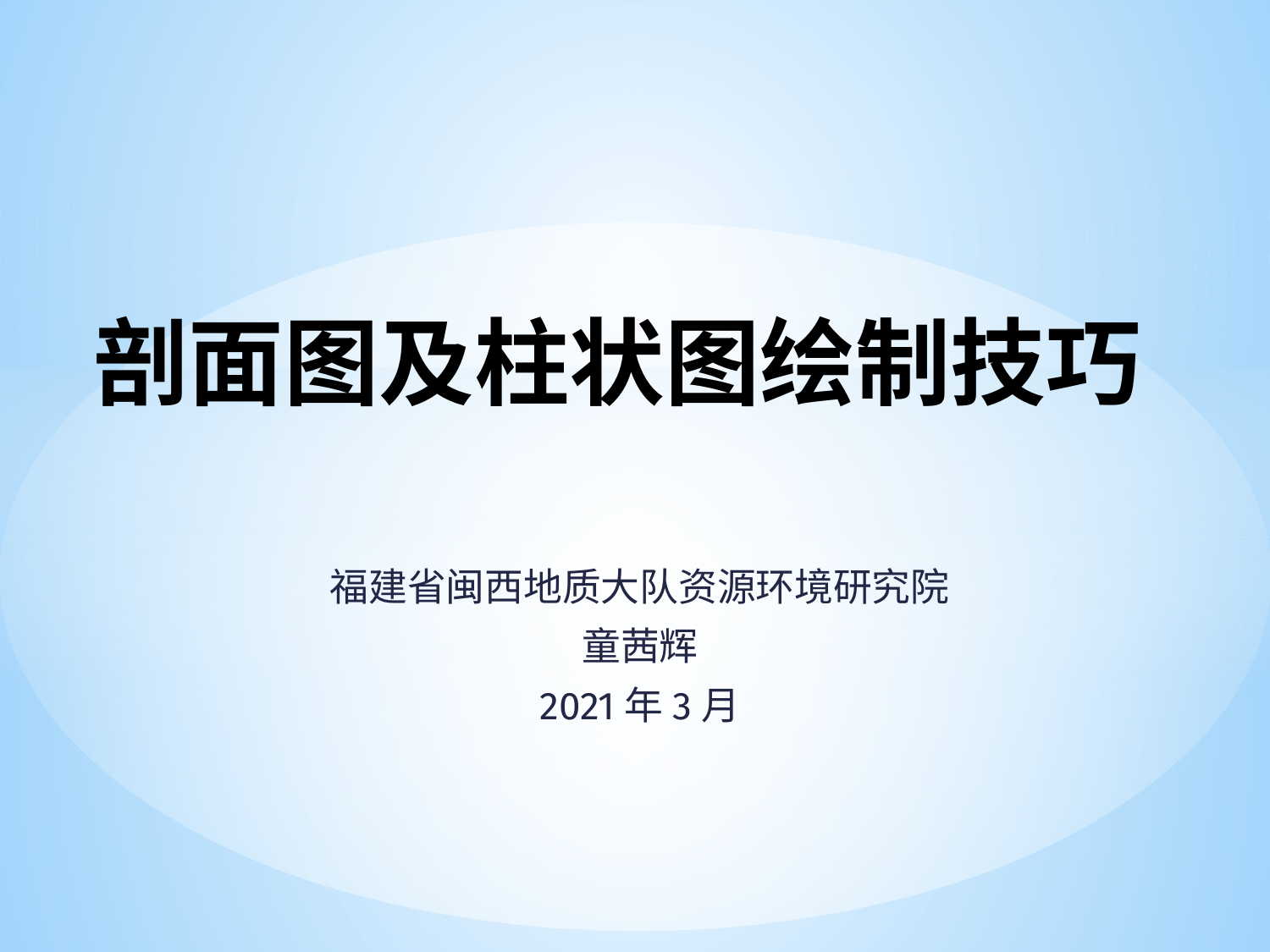

# 剖面图及柱状图绘制技巧
福建省闽西地质大队资源环境研究院
童茜辉
2021年3月